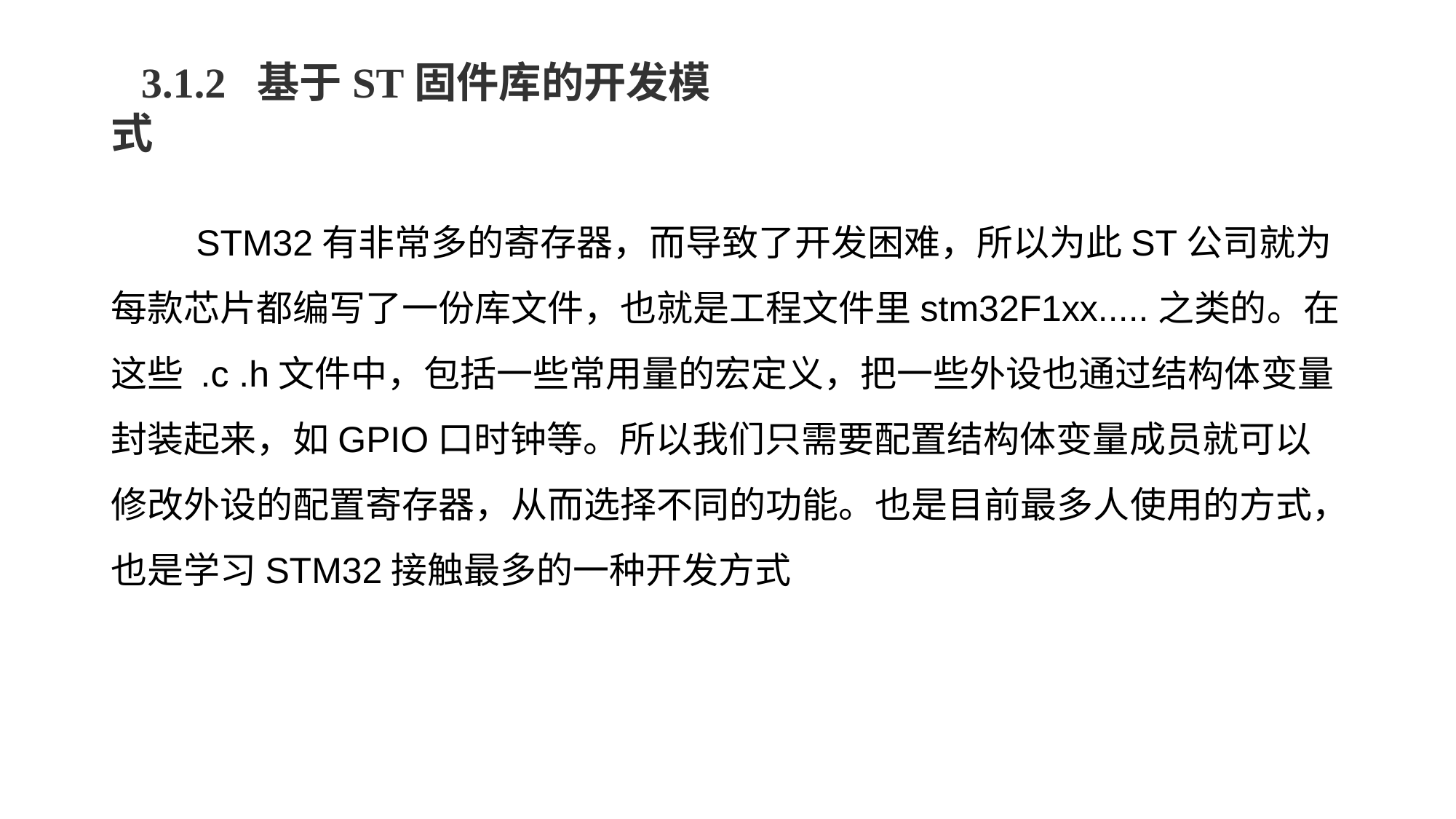

# 3.1.2  基于ST固件库的开发模式

STM32有非常多的寄存器，而导致了开发困难，所以为此ST公司就为每款芯片都编写了一份库文件，也就是工程文件里stm32F1xx.....之类的。在这些 .c .h文件中，包括一些常用量的宏定义，把一些外设也通过结构体变量封装起来，如GPIO口时钟等。所以我们只需要配置结构体变量成员就可以修改外设的配置寄存器，从而选择不同的功能。也是目前最多人使用的方式，也是学习STM32接触最多的一种开发方式